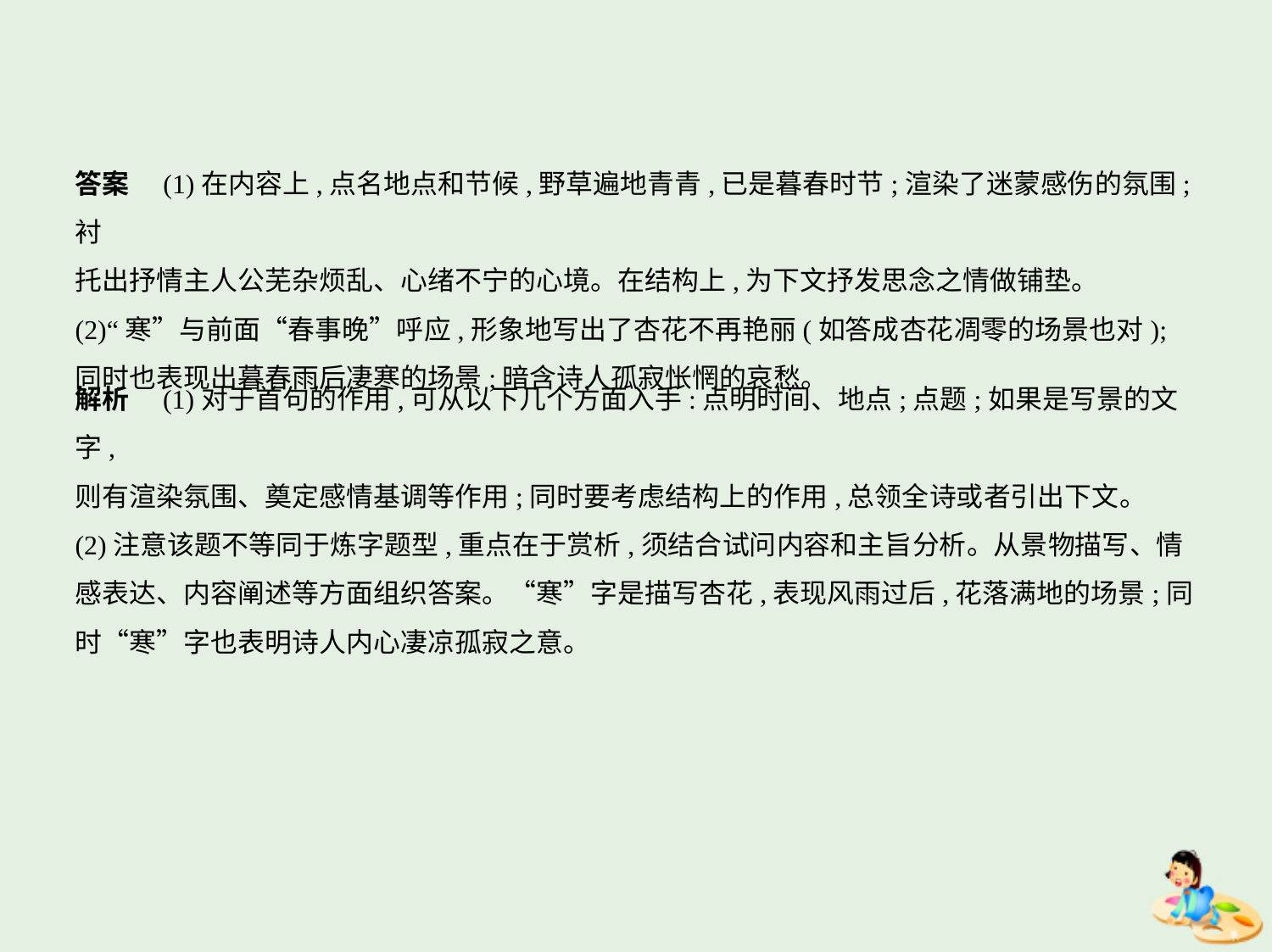

答案　(1)在内容上,点名地点和节候,野草遍地青青,已是暮春时节;渲染了迷蒙感伤的氛围;衬
托出抒情主人公芜杂烦乱、心绪不宁的心境。在结构上,为下文抒发思念之情做铺垫。
(2)“寒”与前面“春事晚”呼应,形象地写出了杏花不再艳丽(如答成杏花凋零的场景也对);
同时也表现出暮春雨后凄寒的场景;暗含诗人孤寂怅惘的哀愁。
解析　(1)对于首句的作用,可从以下几个方面入手:点明时间、地点;点题;如果是写景的文字,
则有渲染氛围、奠定感情基调等作用;同时要考虑结构上的作用,总领全诗或者引出下文。
(2)注意该题不等同于炼字题型,重点在于赏析,须结合试问内容和主旨分析。从景物描写、情
感表达、内容阐述等方面组织答案。“寒”字是描写杏花,表现风雨过后,花落满地的场景;同
时“寒”字也表明诗人内心凄凉孤寂之意。